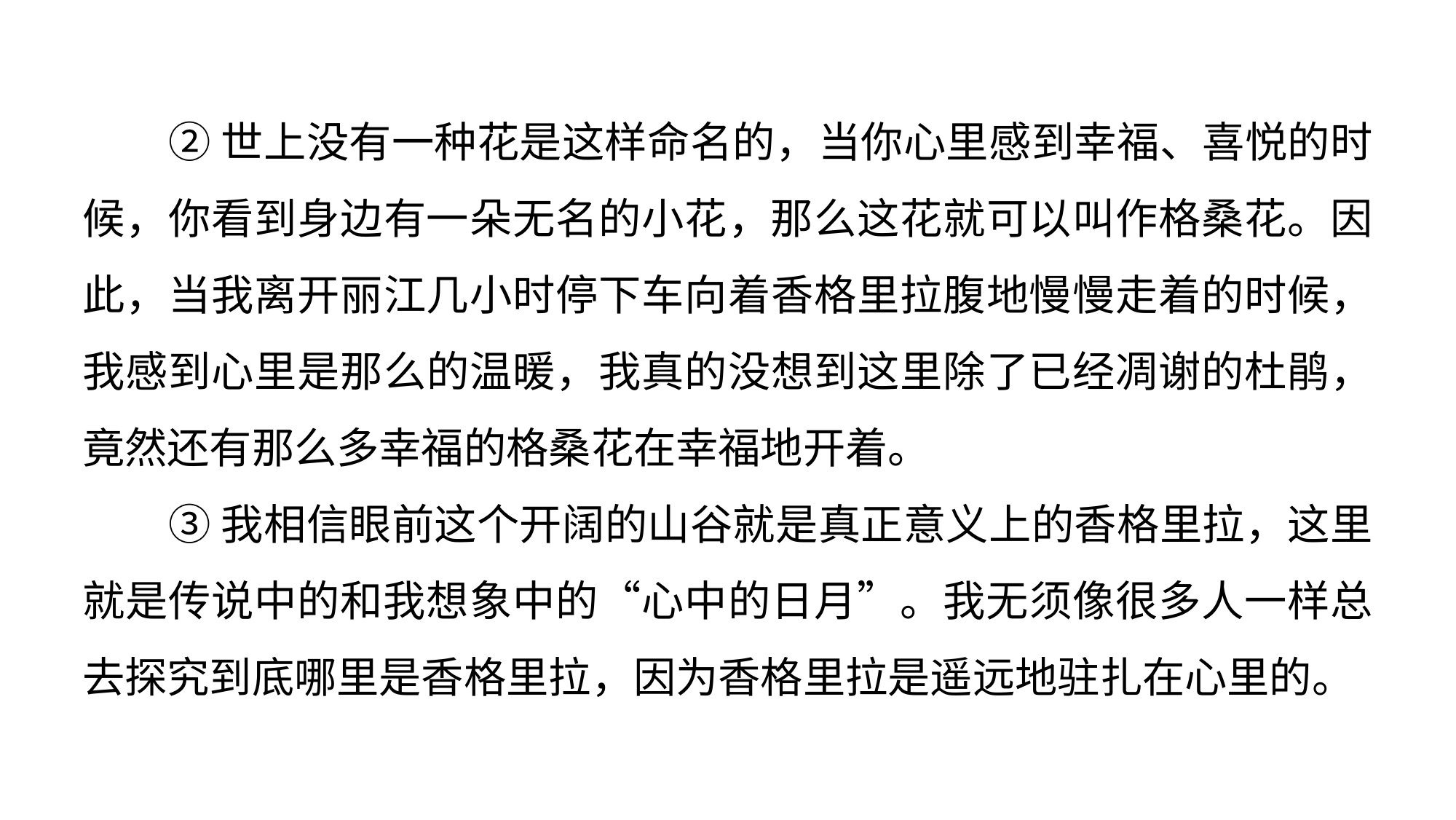

②世上没有一种花是这样命名的，当你心里感到幸福、喜悦的时候，你看到身边有一朵无名的小花，那么这花就可以叫作格桑花。因此，当我离开丽江几小时停下车向着香格里拉腹地慢慢走着的时候，我感到心里是那么的温暖，我真的没想到这里除了已经凋谢的杜鹃，竟然还有那么多幸福的格桑花在幸福地开着。
③我相信眼前这个开阔的山谷就是真正意义上的香格里拉，这里就是传说中的和我想象中的“心中的日月”。我无须像很多人一样总去探究到底哪里是香格里拉，因为香格里拉是遥远地驻扎在心里的。